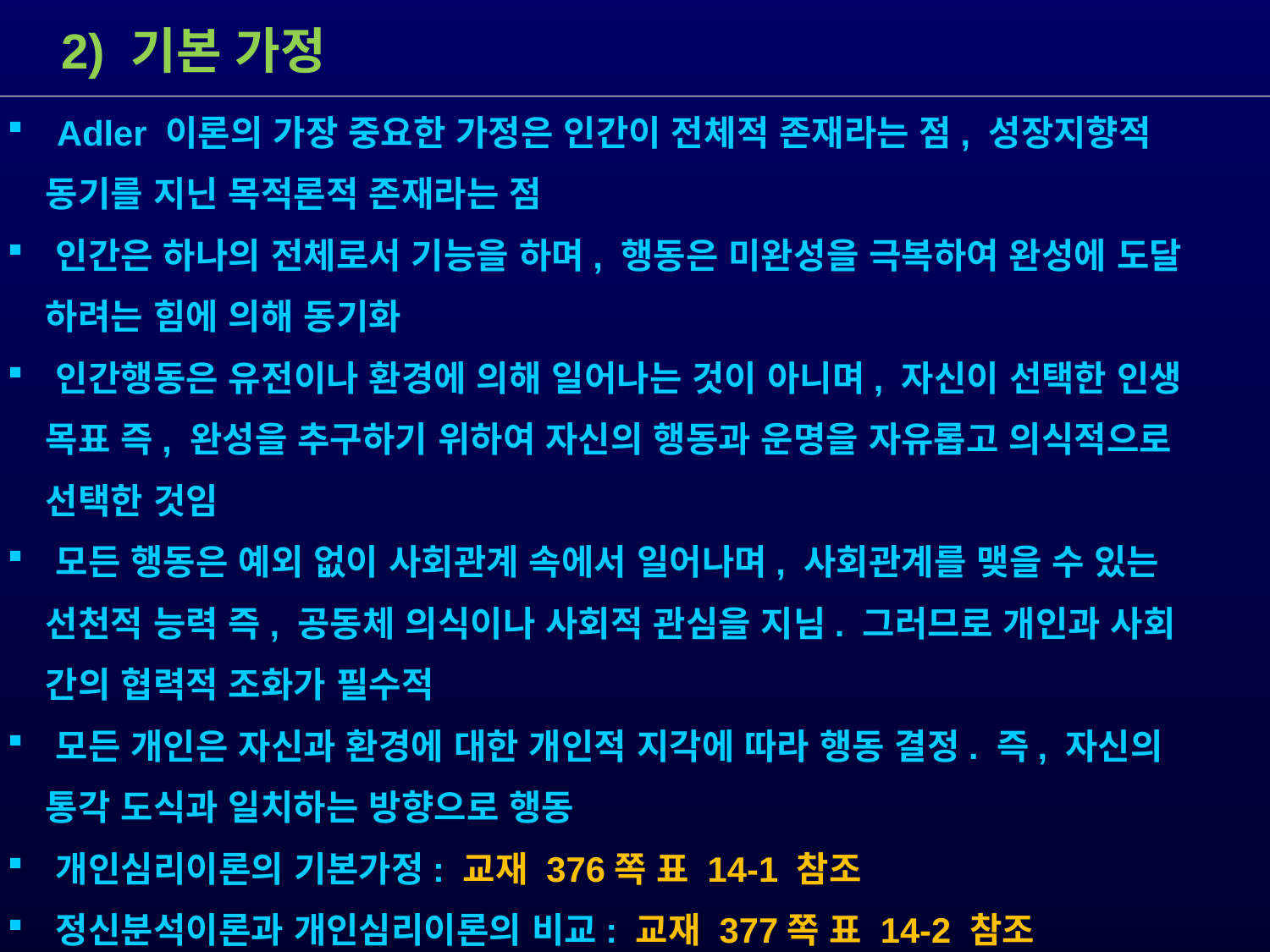

2) 기본 가정
  Adler 이론의 가장 중요한 가정은 인간이 전체적 존재라는 점, 성장지향적
   동기를 지닌 목적론적 존재라는 점
 인간은 하나의 전체로서 기능을 하며, 행동은 미완성을 극복하여 완성에 도달
   하려는 힘에 의해 동기화
 인간행동은 유전이나 환경에 의해 일어나는 것이 아니며, 자신이 선택한 인생
   목표 즉, 완성을 추구하기 위하여 자신의 행동과 운명을 자유롭고 의식적으로
   선택한 것임
 모든 행동은 예외 없이 사회관계 속에서 일어나며, 사회관계를 맺을 수 있는
   선천적 능력 즉, 공동체 의식이나 사회적 관심을 지님. 그러므로 개인과 사회
   간의 협력적 조화가 필수적
 모든 개인은 자신과 환경에 대한 개인적 지각에 따라 행동 결정. 즉, 자신의
   통각 도식과 일치하는 방향으로 행동
 개인심리이론의 기본가정: 교재 376쪽 표 14-1 참조
 정신분석이론과 개인심리이론의 비교: 교재 377쪽 표 14-2 참조